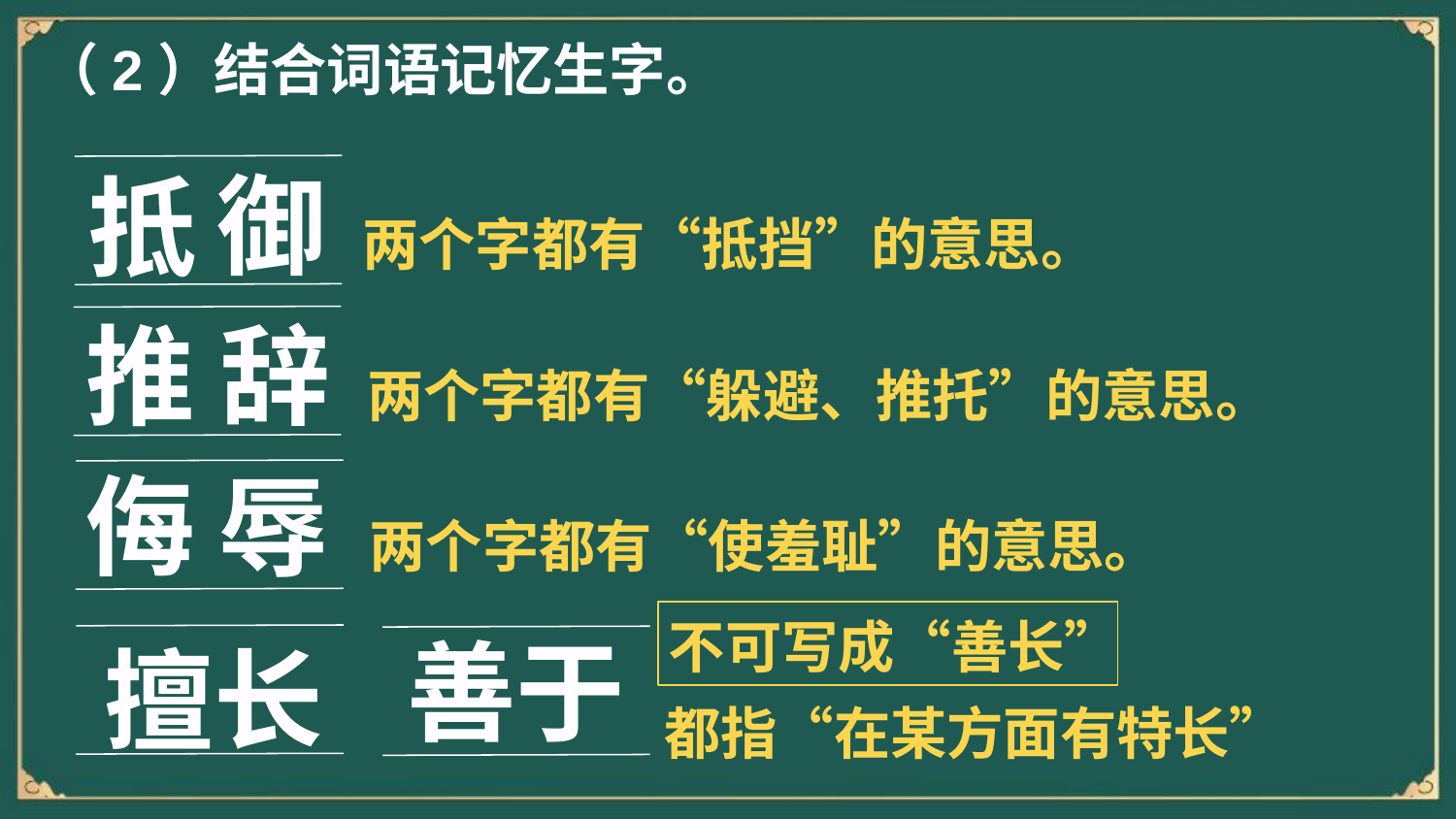

（2）结合词语记忆生字。
御
抵
两个字都有“抵挡”的意思。
辞
推
两个字都有“躲避、推托”的意思。
侮
辱
两个字都有“使羞耻”的意思。

不可写成“善长”
善于
擅长
都指“在某方面有特长”